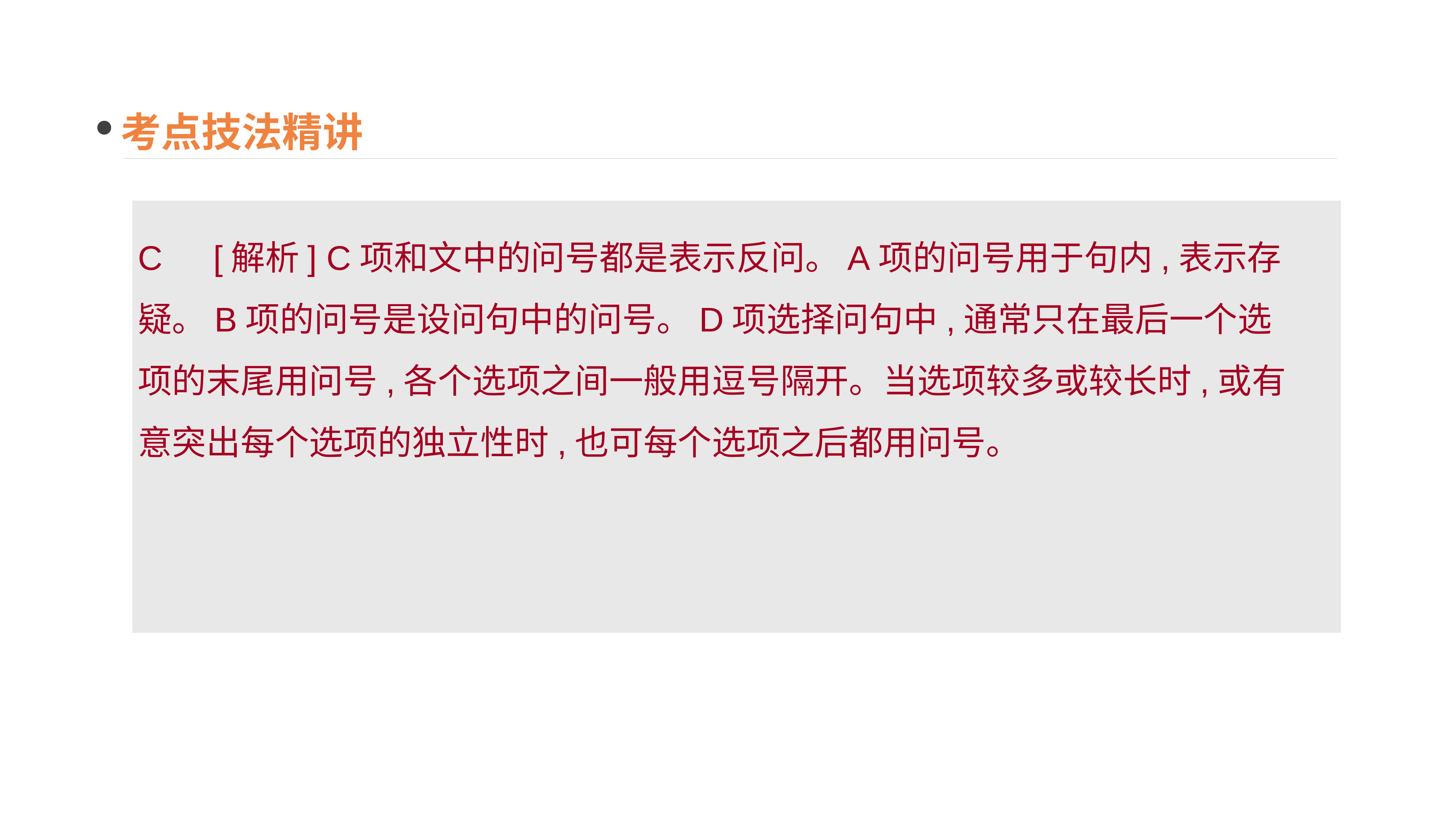

考点技法精讲

C　[解析] C项和文中的问号都是表示反问。A项的问号用于句内,表示存疑。B项的问号是设问句中的问号。D项选择问句中,通常只在最后一个选项的末尾用问号,各个选项之间一般用逗号隔开。当选项较多或较长时,或有意突出每个选项的独立性时,也可每个选项之后都用问号。